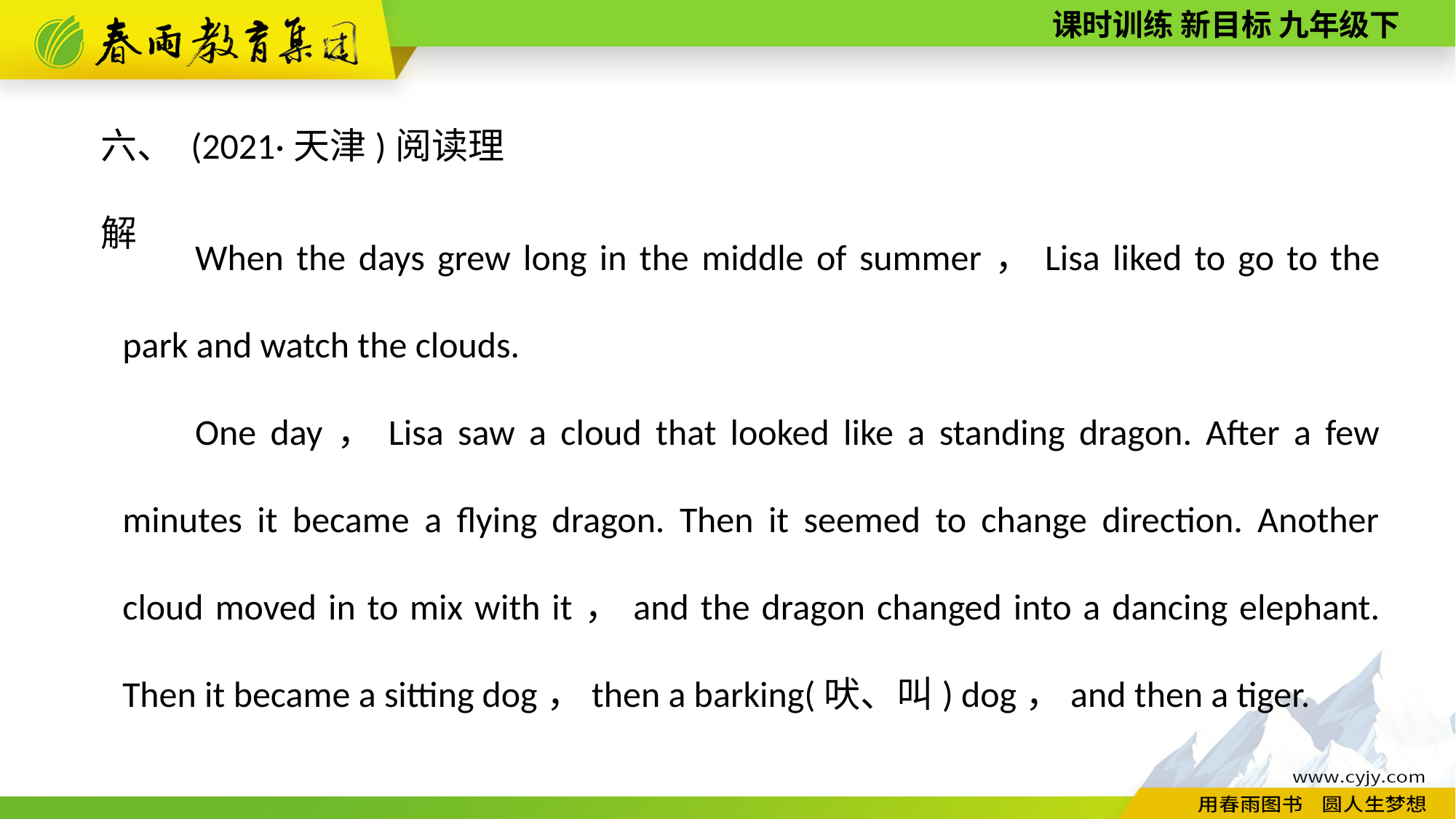

六、 (2021·天津)阅读理解
When the days grew long in the middle of summer，Lisa liked to go to the park and watch the clouds.
One day，Lisa saw a cloud that looked like a standing dragon. After a few minutes it became a flying dragon. Then it seemed to change direction. Another cloud moved in to mix with it，and the dragon changed into a dancing elephant. Then it became a sitting dog，then a barking(吠、叫) dog，and then a tiger.